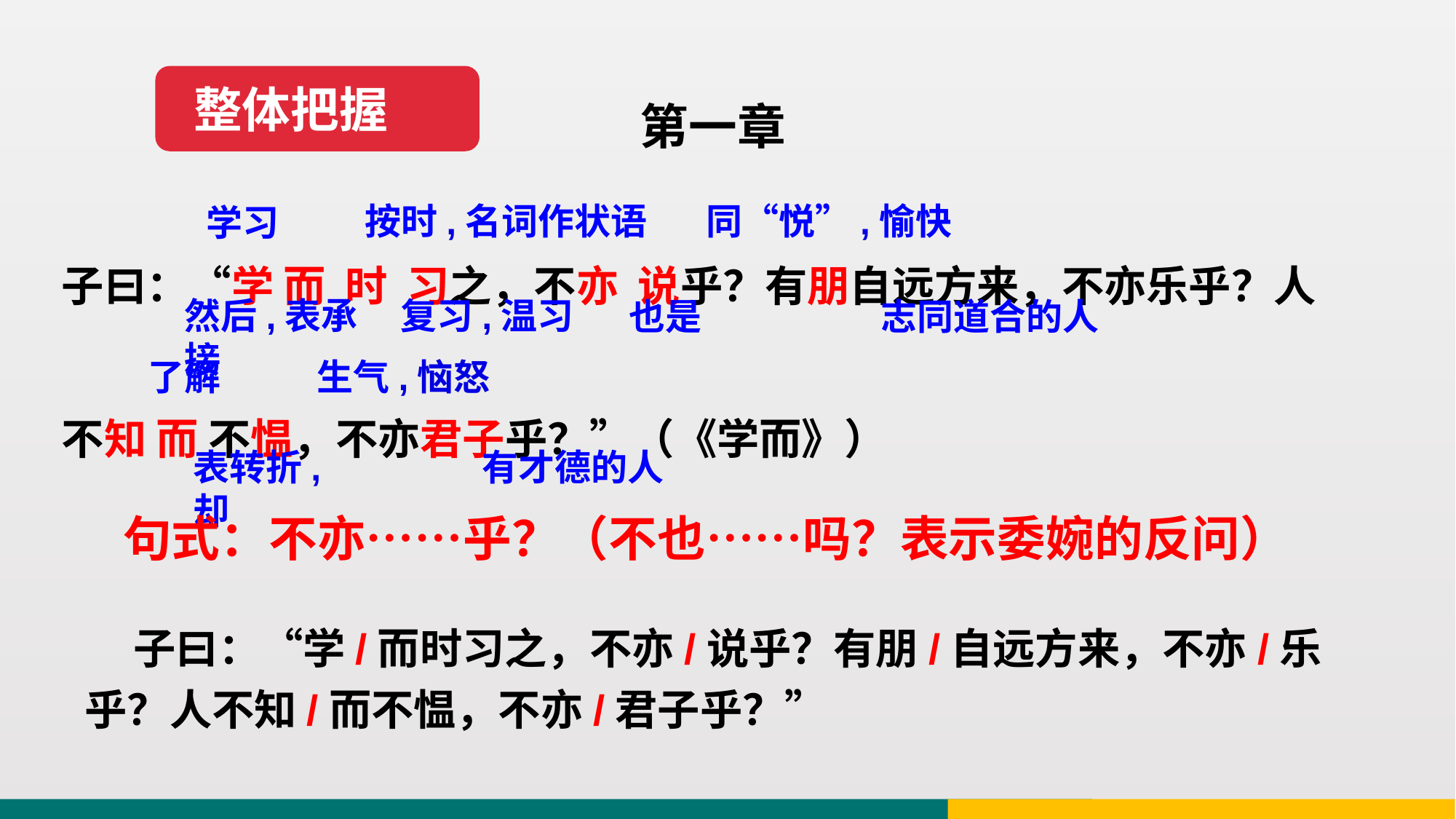

整体把握
第一章
子曰：“学 而  时  习之，不亦  说乎？有朋自远方来，不亦乐乎？人不知 而 不愠，不亦君子乎？”（《学而》）
按时,名词作状语
同“悦”,愉快
学习
复习,温习
然后,表承接
也是
志同道合的人
了解
生气,恼怒
有才德的人
表转折,却
句式：不亦……乎？（不也……吗？表示委婉的反问）
    子曰：“学/而时习之，不亦/说乎？有朋/自远方来，不亦/乐乎？人不知/而不愠，不亦/君子乎？”